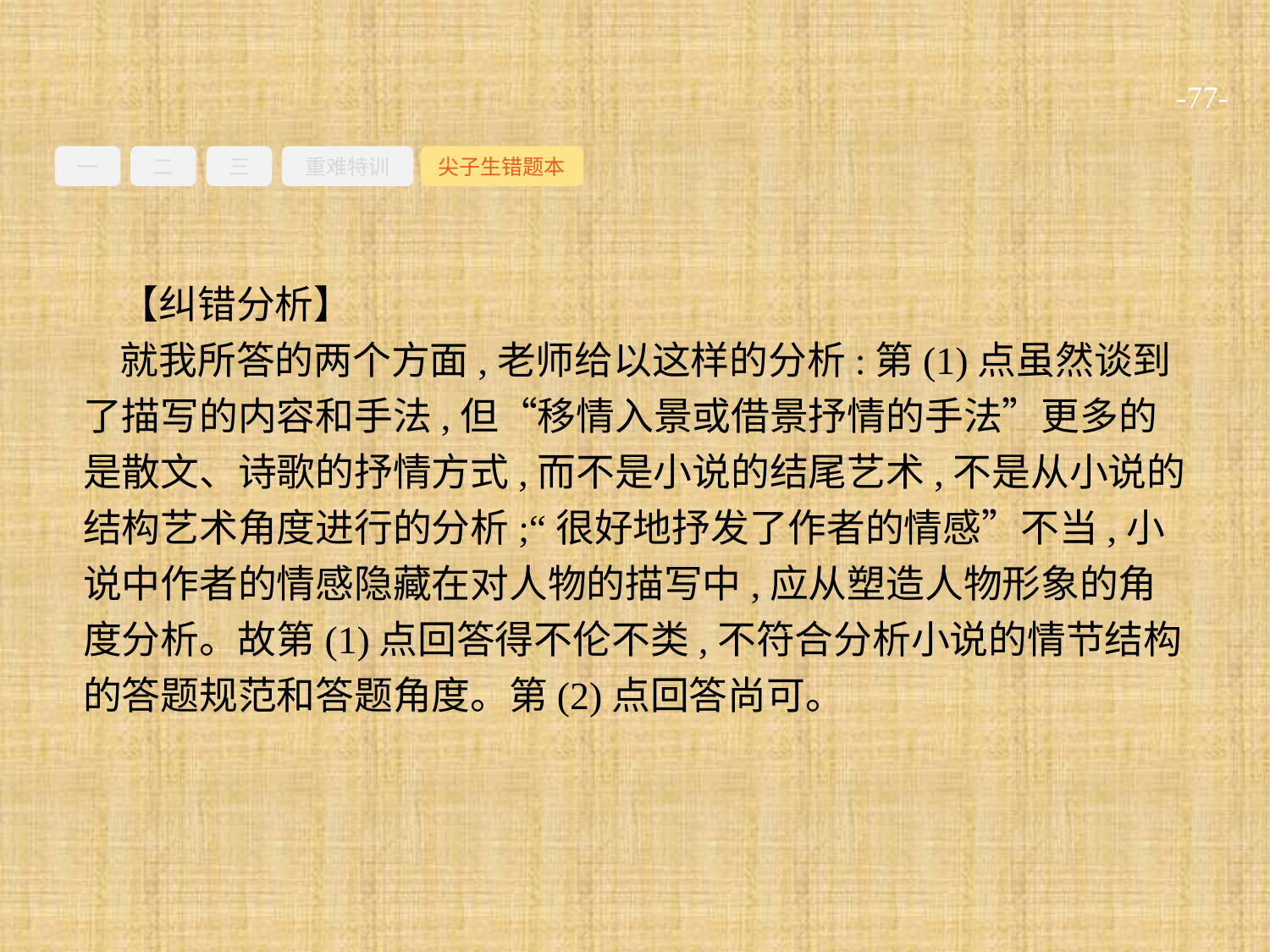

-77-
一
二
三
重难特训
尖子生错题本
【纠错分析】
就我所答的两个方面,老师给以这样的分析:第(1)点虽然谈到了描写的内容和手法,但“移情入景或借景抒情的手法”更多的是散文、诗歌的抒情方式,而不是小说的结尾艺术,不是从小说的结构艺术角度进行的分析;“很好地抒发了作者的情感”不当,小说中作者的情感隐藏在对人物的描写中,应从塑造人物形象的角度分析。故第(1)点回答得不伦不类,不符合分析小说的情节结构的答题规范和答题角度。第(2)点回答尚可。